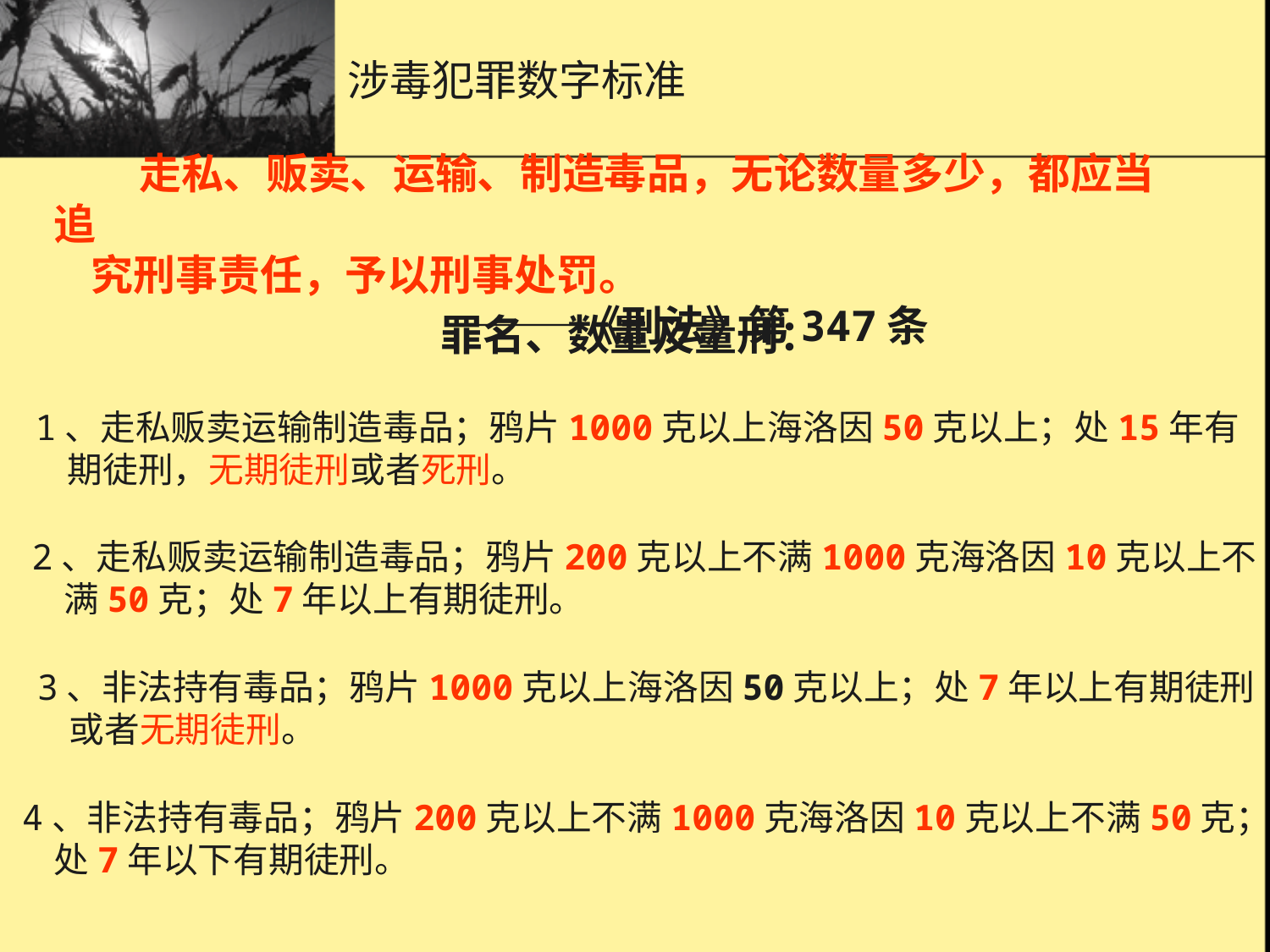

# 涉毒犯罪数字标准
    走私、贩卖、运输、制造毒品，无论数量多少，都应当追
究刑事责任，予以刑事处罚。
　　                             ———《刑法》第347条
罪名、数量及量刑：
1、走私贩卖运输制造毒品；鸦片1000克以上海洛因50克以上；处15年有
   期徒刑，无期徒刑或者死刑。
2、走私贩卖运输制造毒品；鸦片200克以上不满1000克海洛因10克以上不
   满50克；处7年以上有期徒刑。
3、非法持有毒品；鸦片1000克以上海洛因50克以上；处7年以上有期徒刑
   或者无期徒刑。
4、非法持有毒品；鸦片200克以上不满1000克海洛因10克以上不满50克；
   处7年以下有期徒刑。